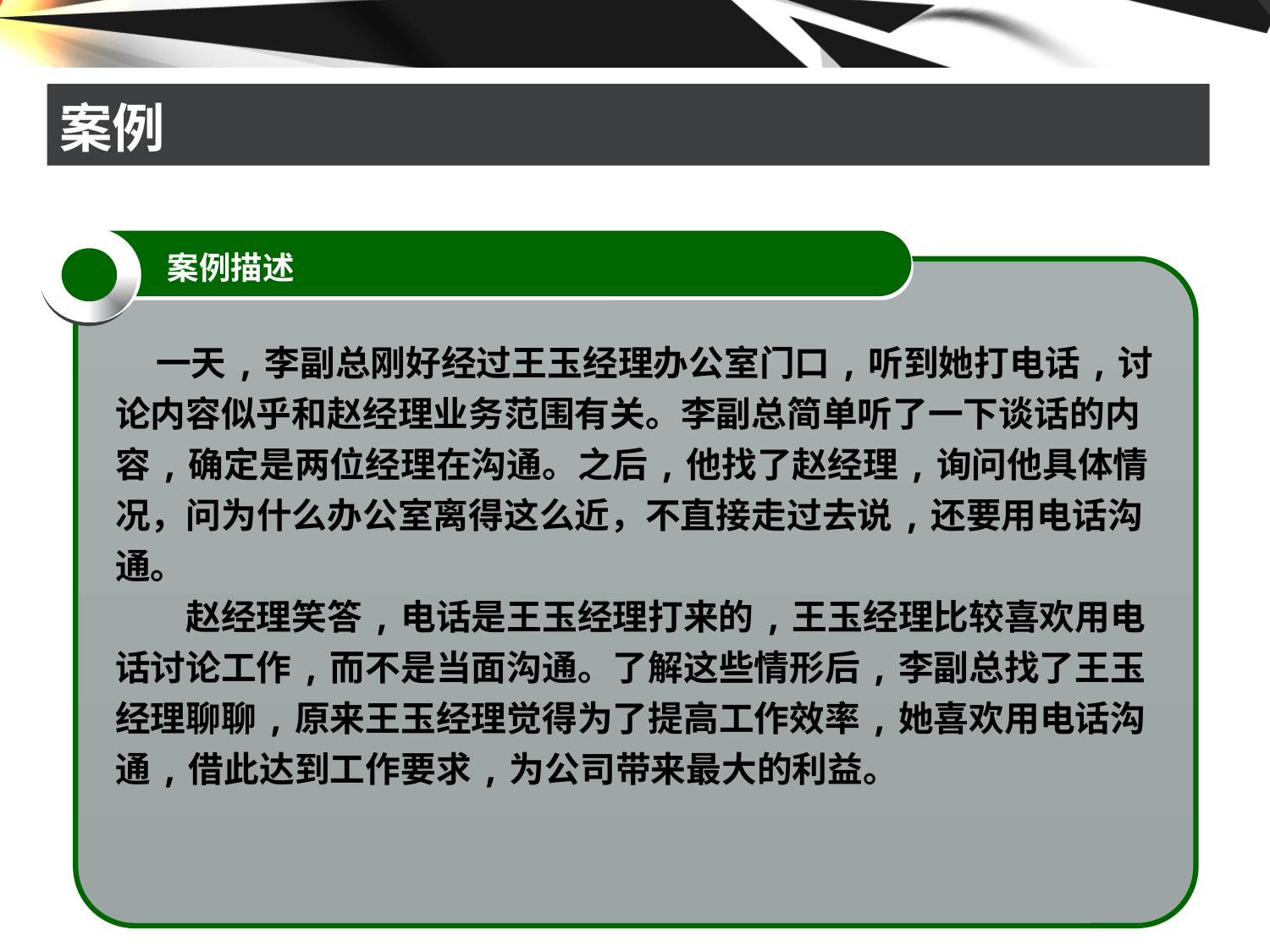

# 案例

案例描述

    一天,李副总刚好经过王玉经理办公室门口,听到她打电话,讨论内容似乎和赵经理业务范围有关。李副总简单听了一下谈话的内容,确定是两位经理在沟通。之后,他找了赵经理,询问他具体情况，问为什么办公室离得这么近，不直接走过去说,还要用电话沟通。
　　赵经理笑答,电话是王玉经理打来的,王玉经理比较喜欢用电话讨论工作,而不是当面沟通。了解这些情形后,李副总找了王玉经理聊聊,原来王玉经理觉得为了提高工作效率,她喜欢用电话沟通,借此达到工作要求,为公司带来最大的利益。